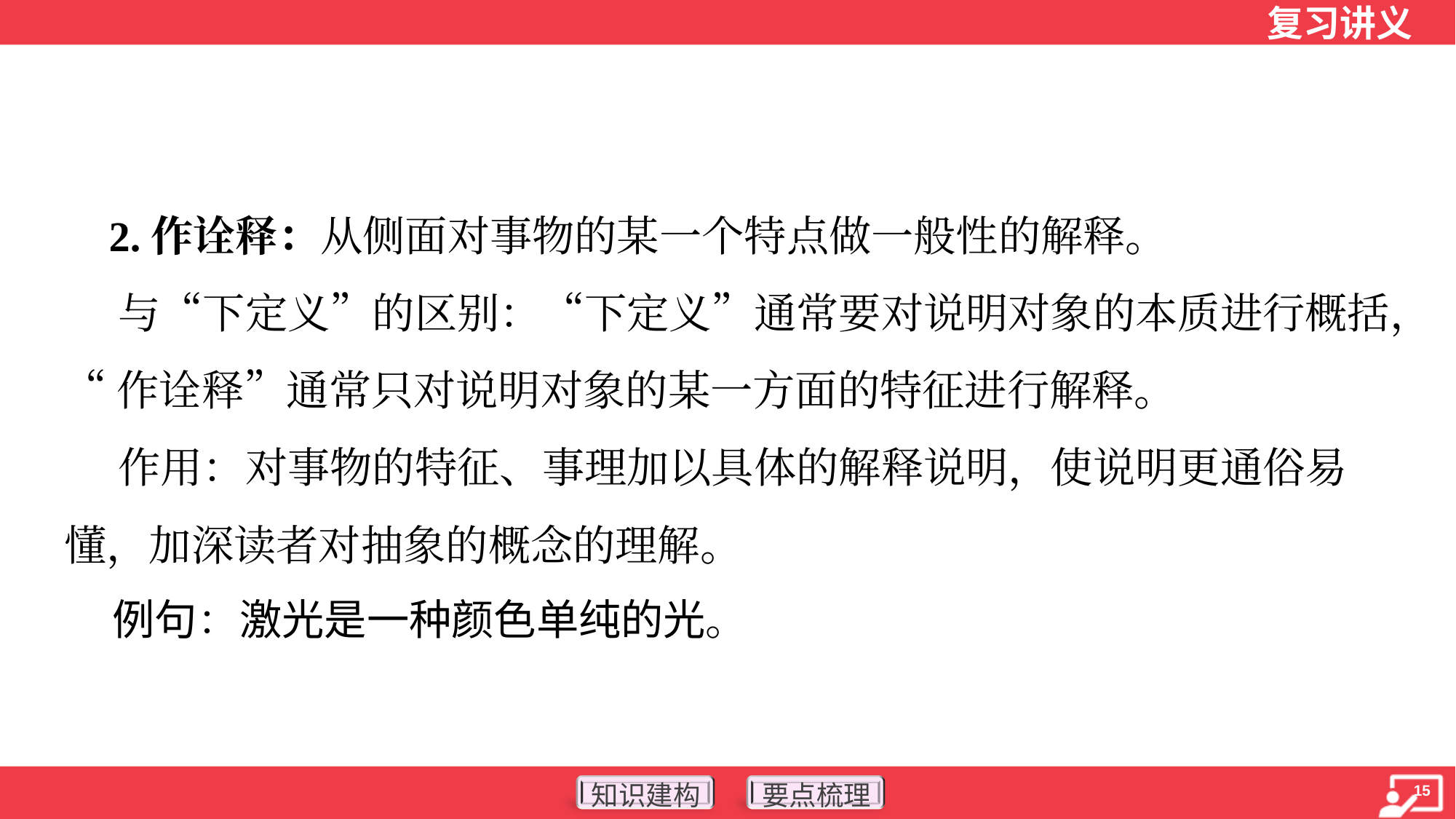

2.作诠释：从侧面对事物的某一个特点做一般性的解释。
    与“下定义”的区别：“下定义”通常要对说明对象的本质进行概括，
“作诠释”通常只对说明对象的某一方面的特征进行解释。
    作用：对事物的特征、事理加以具体的解释说明，使说明更通俗易
懂，加深读者对抽象的概念的理解。
    例句：激光是一种颜色单纯的光。